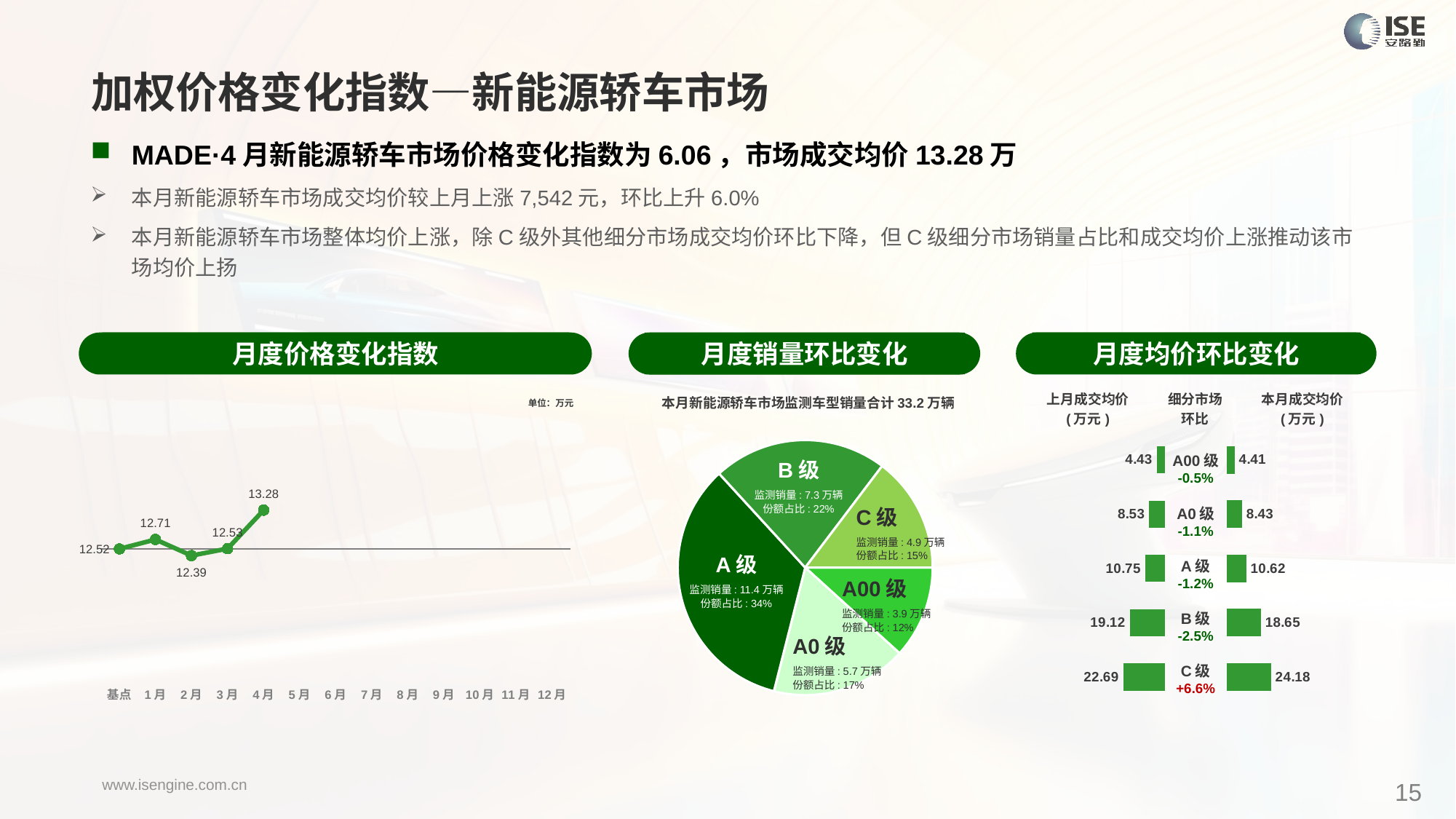

加权价格变化指数—新能源轿车市场
MADE·4月新能源轿车市场价格变化指数为6.06，市场成交均价13.28万
本月新能源轿车市场成交均价较上月上涨7,542元，环比上升6.0%
本月新能源轿车市场整体均价上涨，除C级外其他细分市场成交均价环比下降，但C级细分市场销量占比和成交均价上涨推动该市场均价上扬

月度价格变化指数

月度均价环比变化

月度销量环比变化

### Chart

| Category | Y2024 |
|---|---|
| 基点 | 0.0 |
| 1月 | 1.4737991412737017 |
| 2月 | -1.05 |
| 3月 | 0.04 |
| 4月 | 6.06 |
| 5月 | None |
| 6月 | None |
| 7月 | None |
| 8月 | None |
| 9月 | None |
| 10月 | None |
| 11月 | None |
| 12月 | None |
本月新能源轿车市场监测车型销量合计33.2万辆
| 上月成交均价 (万元) | 细分市场 环比 | 本月成交均价 (万元) |
| --- | --- | --- |
单位：万元

### Chart

| Category | 细分市场 |
|---|---|
| A00级 | 38931.000000001004 |
| A0 | 57172.00000000041 |
| A级 | 113684.00000000132 |
| B级 | 73476.0000000011 |
| C级 | 48723.00000000151 |

### Chart

| Category | 成交均价 |
|---|---|
| A00 | 4.434716708844884 |
| A0 | 8.525889451148306 |
| A | 10.748703647656905 |
| B | 19.124718511682122 |
| C | 22.68849821481769 |

### Chart

| Category | 金额 |
|---|---|
| A00 | 4.413331792145123 |
| A0 | 8.434135940670267 |
| A | 10.615693413321178 |
| B | 18.654397626435866 |
| C | 24.178427847218146 |
B级
监测销量: 7.3万辆
份额占比: 22%
| A00级 -0.5% |
| --- |
| A0级 -1.1% |
| A级 -1.2% |
| B级 -2.5% |
| C级 +6.6% |
C级
监测销量: 4.9万辆
份额占比: 15%
A级
监测销量: 11.4万辆
份额占比: 34%
A00级
监测销量: 3.9万辆
份额占比: 12%
A0级
监测销量: 5.7万辆
份额占比: 17%
15